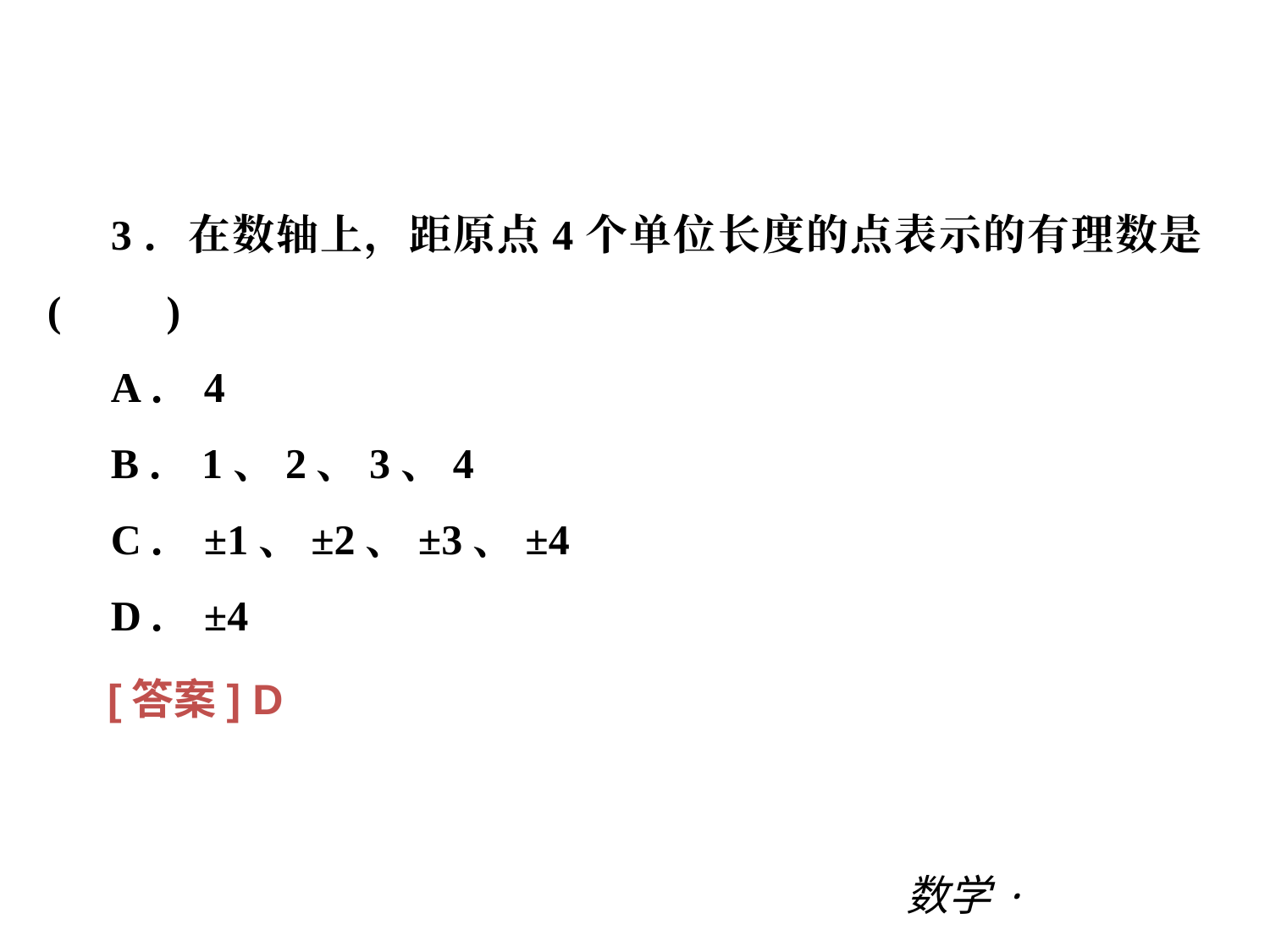

阶段综合测试二(期中一)
3．在数轴上，距原点4个单位长度的点表示的有理数是(　　)
A．4
B．1、2、3、4
C．±1、±2、±3、±4
D．±4
[答案] D
数学·新课标（BS）